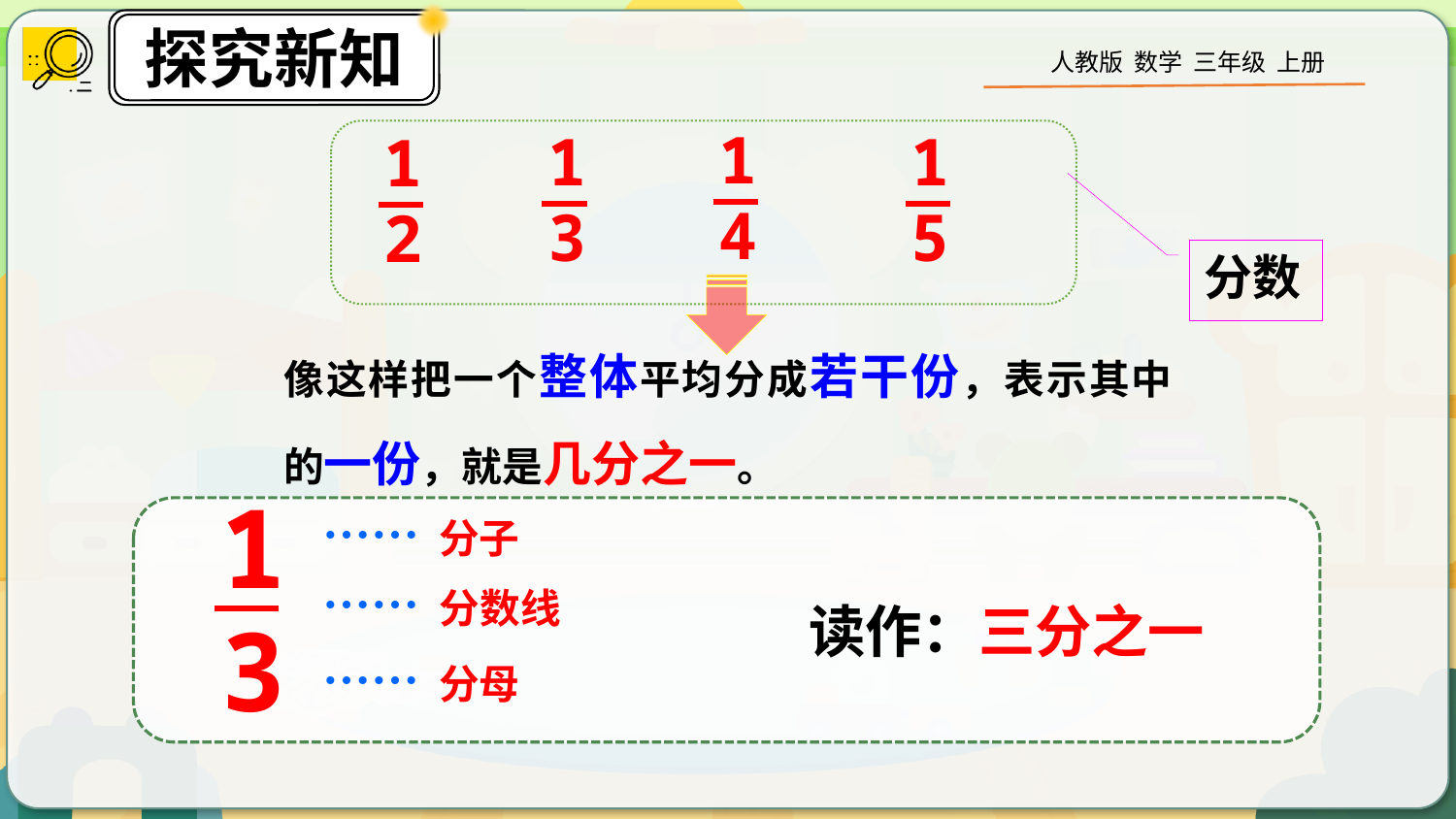

1
4
1
3
1
5
1
2

分数

像这样把一个整体平均分成若干份，表示其中的一份，就是几分之一。
1
3
…… 分子

…… 分数线
读作：三分之一
…… 分母